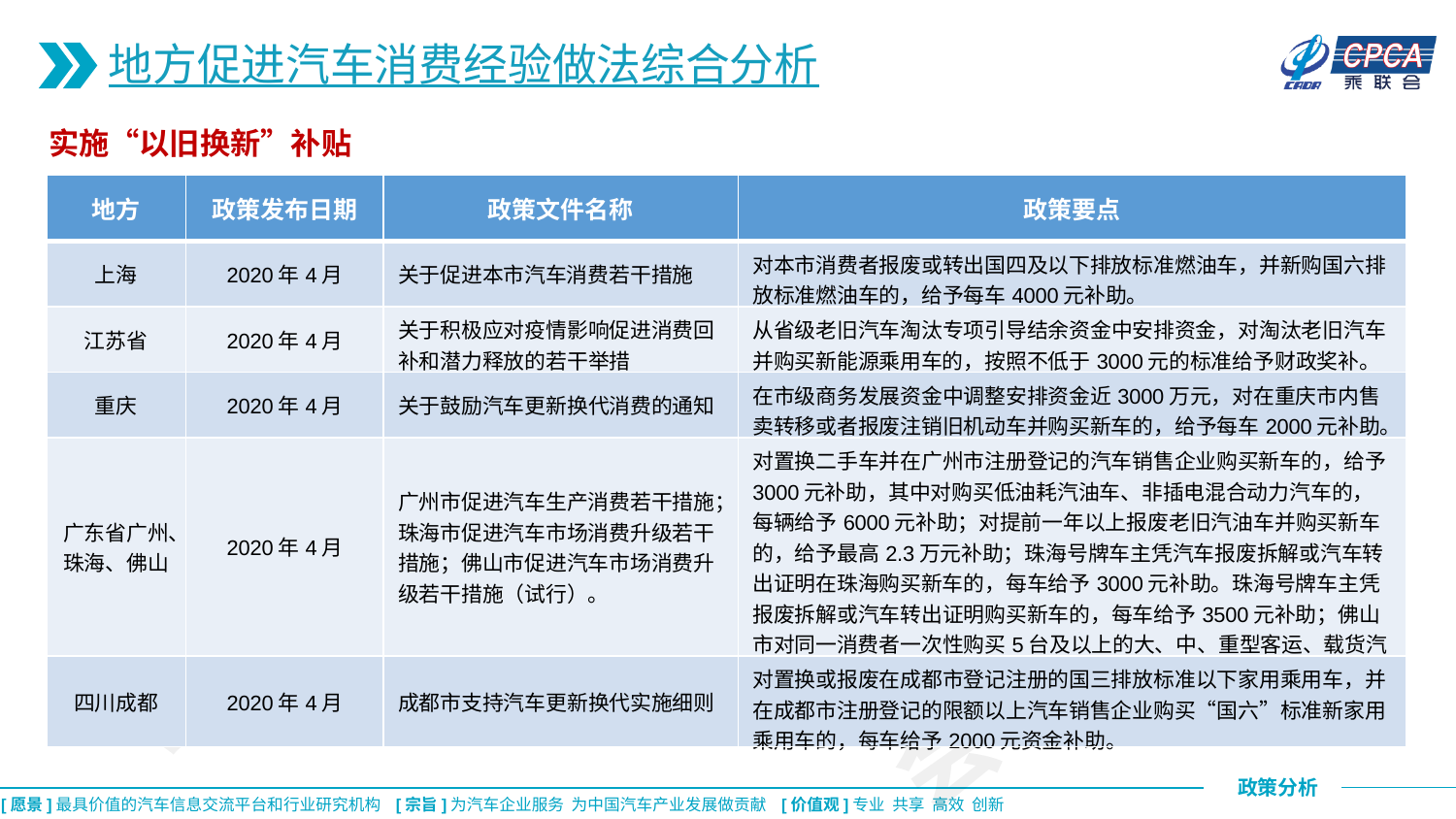

地方促进汽车消费经验做法综合分析
实施“以旧换新”补贴
| 地方 | 政策发布日期 | 政策文件名称 | 政策要点 |
| --- | --- | --- | --- |
| 上海 | 2020年4月 | 关于促进本市汽车消费若干措施 | 对本市消费者报废或转出国四及以下排放标准燃油车，并新购国六排放标准燃油车的，给予每车4000元补助。 |
| 江苏省 | 2020年4月 | 关于积极应对疫情影响促进消费回补和潜力释放的若干举措 | 从省级老旧汽车淘汰专项引导结余资金中安排资金，对淘汰老旧汽车并购买新能源乘用车的，按照不低于3000元的标准给予财政奖补。 |
| 重庆 | 2020年4月 | 关于鼓励汽车更新换代消费的通知 | 在市级商务发展资金中调整安排资金近3000万元，对在重庆市内售卖转移或者报废注销旧机动车并购买新车的，给予每车2000元补助。 |
| 广东省广州、珠海、佛山 | 2020年4月 | 广州市促进汽车生产消费若干措施；珠海市促进汽车市场消费升级若干措施；佛山市促进汽车市场消费升级若干措施（试行）。 | 对置换二手车并在广州市注册登记的汽车销售企业购买新车的，给予3000元补助，其中对购买低油耗汽油车、非插电混合动力汽车的，每辆给予6000元补助；对提前一年以上报废老旧汽油车并购买新车的，给予最高2.3万元补助；珠海号牌车主凭汽车报废拆解或汽车转出证明在珠海购买新车的，每车给予3000元补助。珠海号牌车主凭报废拆解或汽车转出证明购买新车的，每车给予3500元补助；佛山市对同一消费者一次性购买5台及以上的大、中、重型客运、载货汽车（车辆单价不少于50万元），每辆车给予5000元补助。 |
| 四川成都 | 2020年4月 | 成都市支持汽车更新换代实施细则 | 对置换或报废在成都市登记注册的国三排放标准以下家用乘用车，并在成都市注册登记的限额以上汽车销售企业购买“国六”标准新家用乘用车的，每车给予2000元资金补助。 |
CPCA乘联会
CPCA乘联会